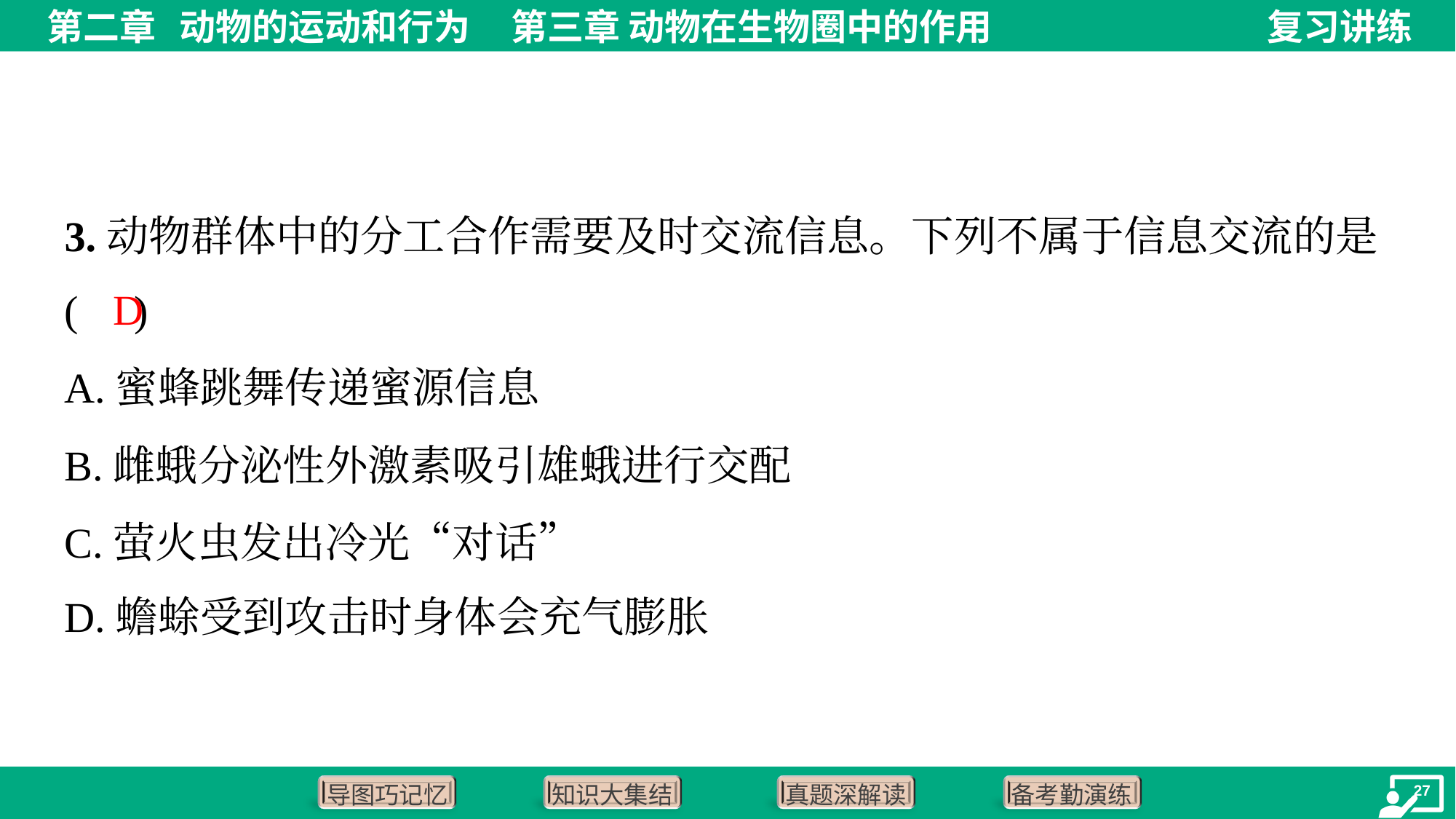

3.动物群体中的分工合作需要及时交流信息。下列不属于信息交流的是
(     )
D
A.蜜蜂跳舞传递蜜源信息
B.雌蛾分泌性外激素吸引雄蛾进行交配
C.萤火虫发出冷光“对话”
D.蟾蜍受到攻击时身体会充气膨胀